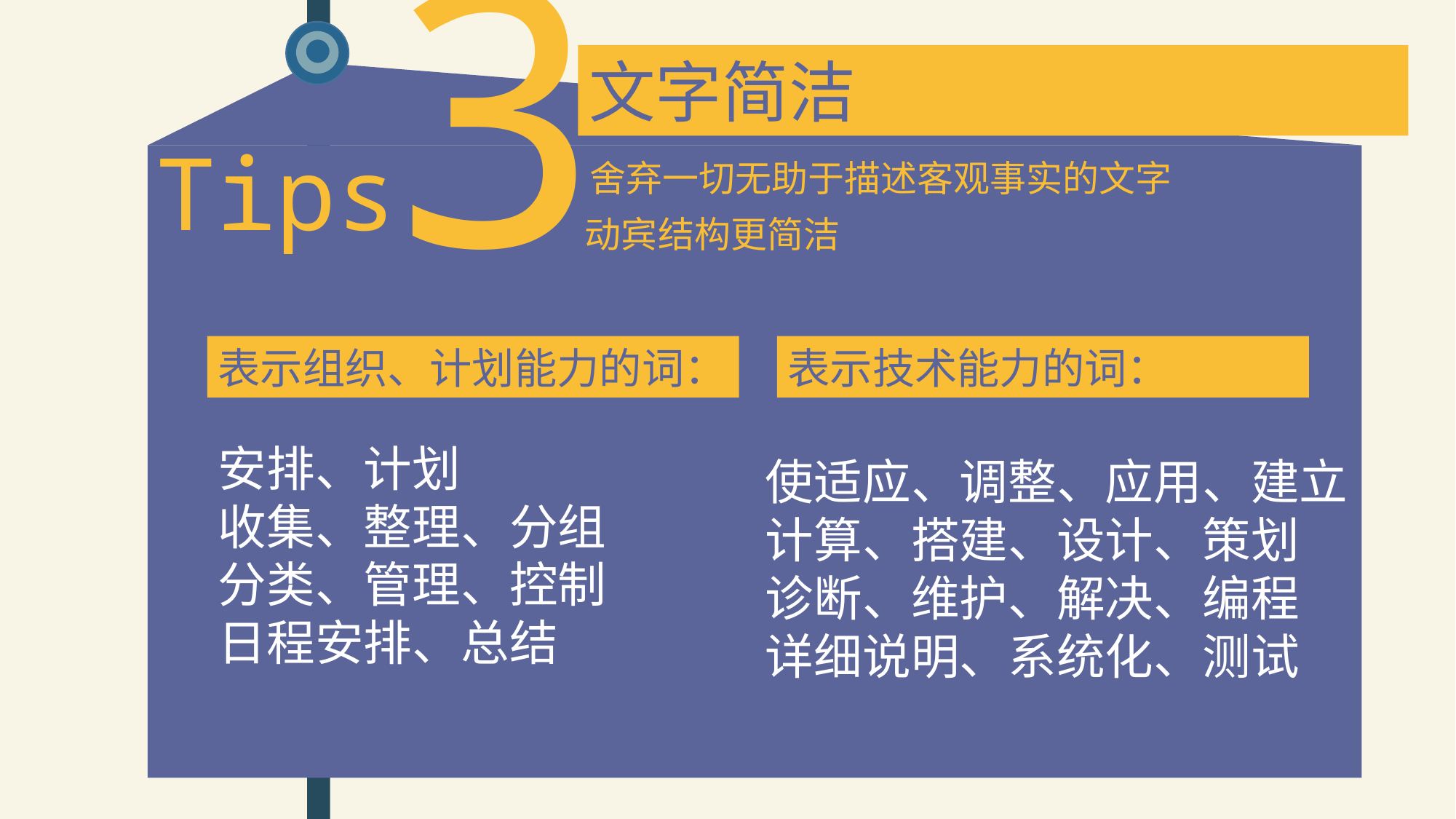

3

文字简洁

Tips
舍弃一切无助于描述客观事实的文字
动宾结构更简洁
表示组织、计划能力的词：
表示技术能力的词：
安排、计划
收集、整理、分组
分类、管理、控制
日程安排、总结
使适应、调整、应用、建立
计算、搭建、设计、策划
诊断、维护、解决、编程
详细说明、系统化、测试